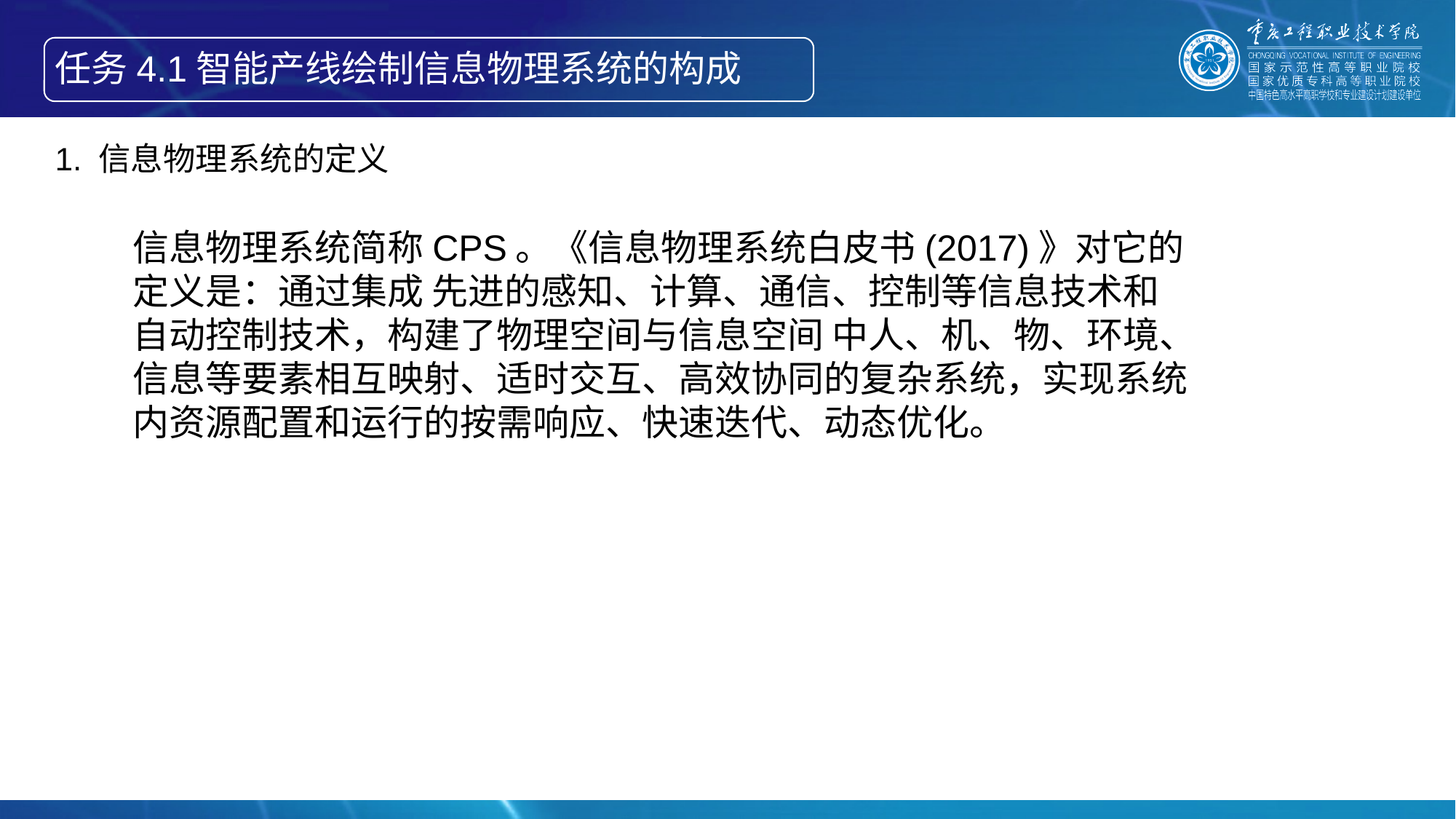

任务4.1智能产线绘制信息物理系统的构成

智能产线绘制信息物理系统的构成
1. 信息物理系统的定义
信息物理系统简称CPS。《信息物理系统白皮书(2017)》对它的定义是：通过集成 先进的感知、计算、通信、控制等信息技术和自动控制技术，构建了物理空间与信息空间 中人、机、物、环境、信息等要素相互映射、适时交互、高效协同的复杂系统，实现系统 内资源配置和运行的按需响应、快速迭代、动态优化。